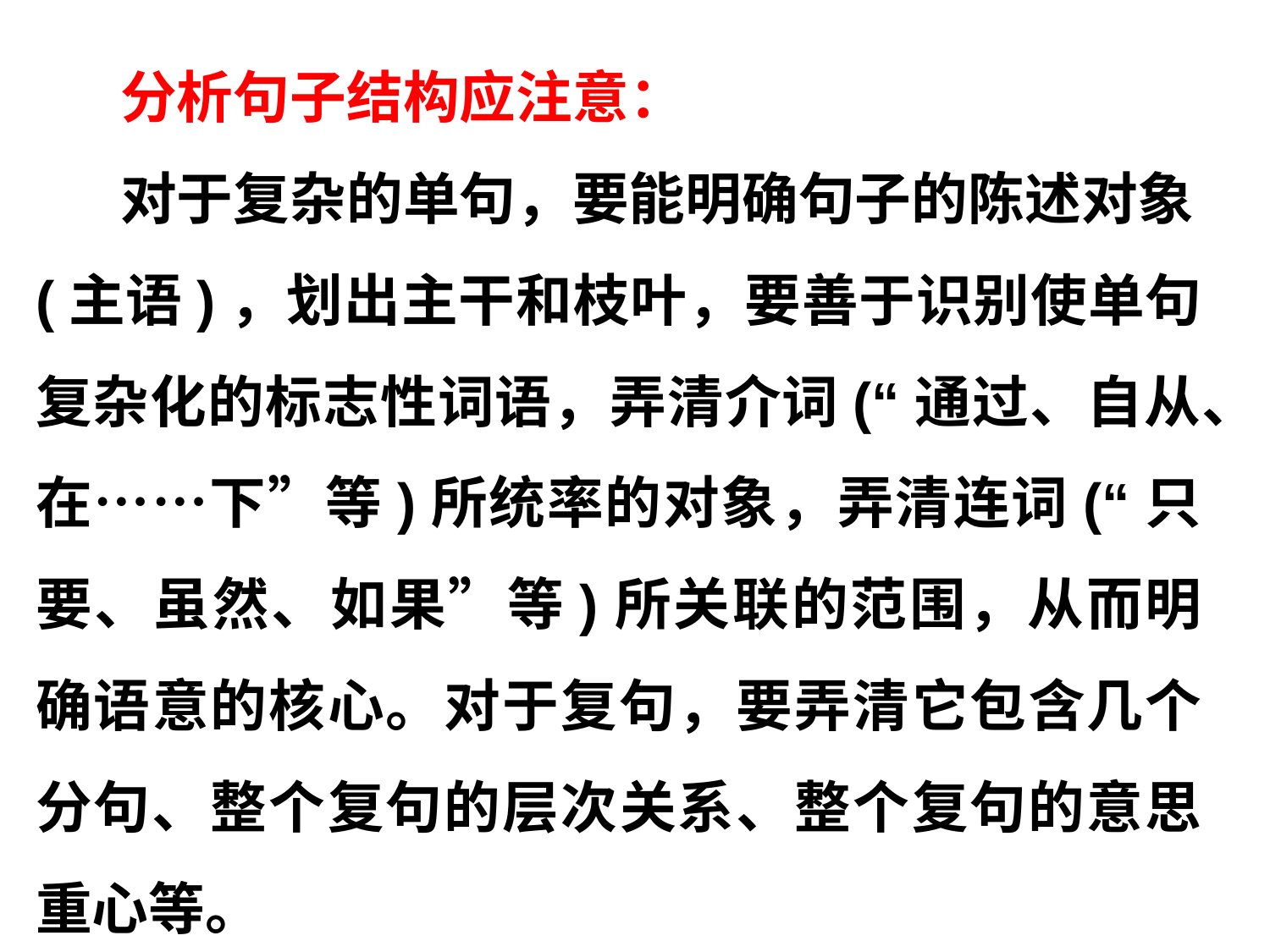

分析句子结构应注意：
对于复杂的单句，要能明确句子的陈述对象(主语)，划出主干和枝叶，要善于识别使单句复杂化的标志性词语，弄清介词(“通过、自从、在……下”等)所统率的对象，弄清连词(“只要、虽然、如果”等)所关联的范围，从而明确语意的核心。对于复句，要弄清它包含几个分句、整个复句的层次关系、整个复句的意思重心等。